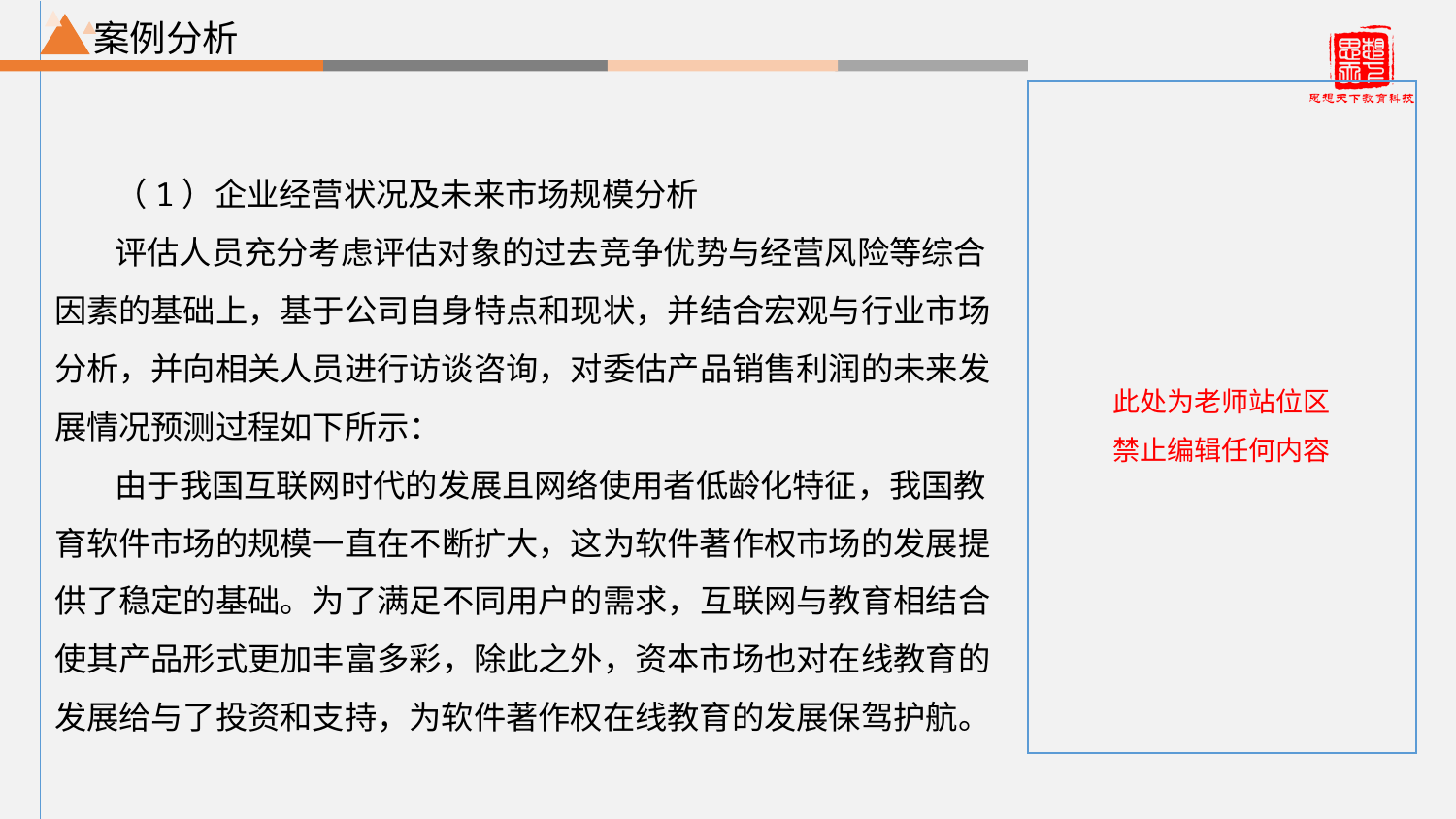

案例分析
（1）企业经营状况及未来市场规模分析
评估人员充分考虑评估对象的过去竞争优势与经营风险等综合因素的基础上，基于公司自身特点和现状，并结合宏观与行业市场分析，并向相关人员进行访谈咨询，对委估产品销售利润的未来发展情况预测过程如下所示：
由于我国互联网时代的发展且网络使用者低龄化特征，我国教育软件市场的规模一直在不断扩大，这为软件著作权市场的发展提供了稳定的基础。为了满足不同用户的需求，互联网与教育相结合使其产品形式更加丰富多彩，除此之外，资本市场也对在线教育的发展给与了投资和支持，为软件著作权在线教育的发展保驾护航。
75